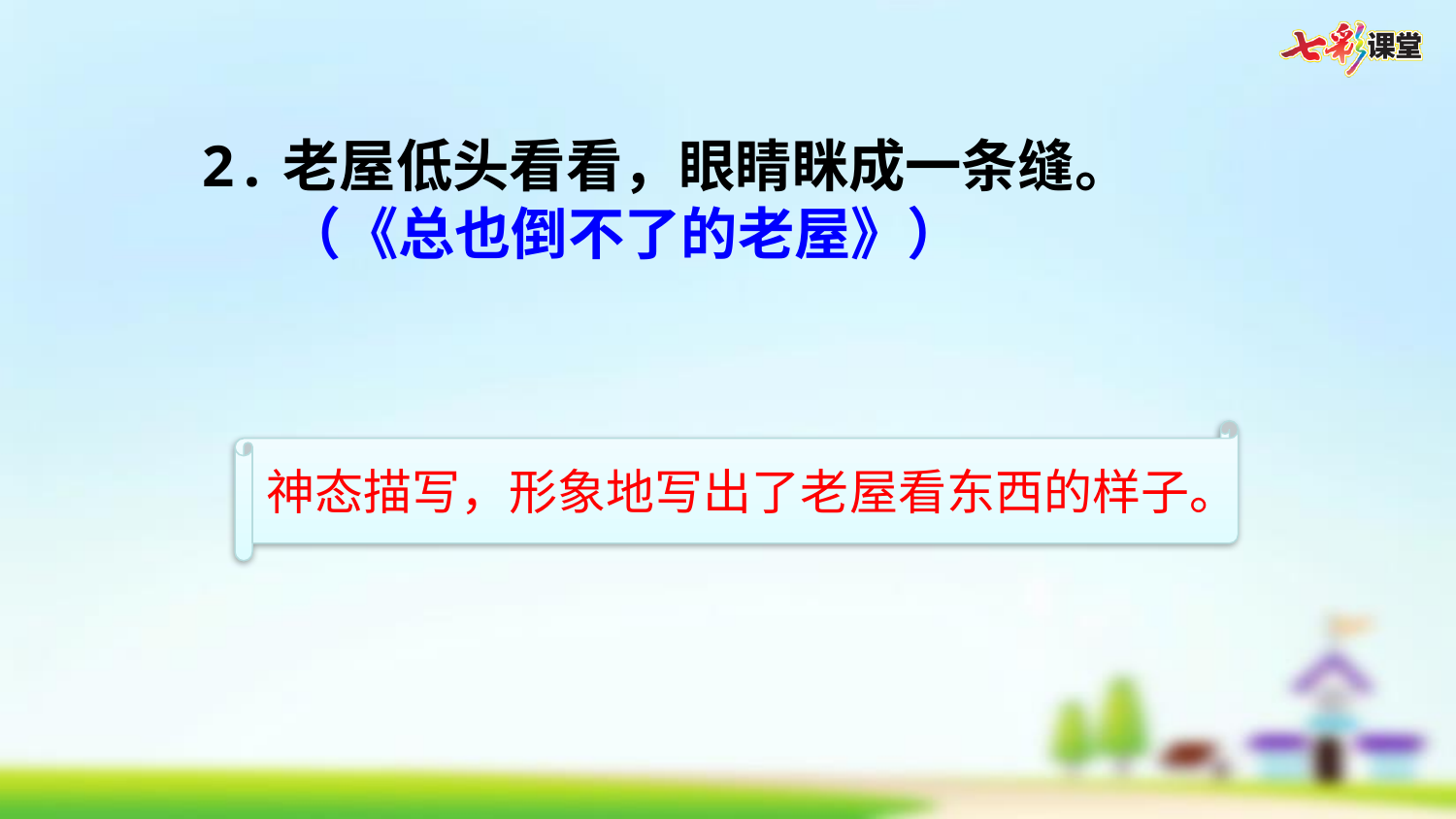

2.老屋低头看看，眼睛眯成一条缝。
                （《总也倒不了的老屋》）

神态描写，形象地写出了老屋看东西的样子。